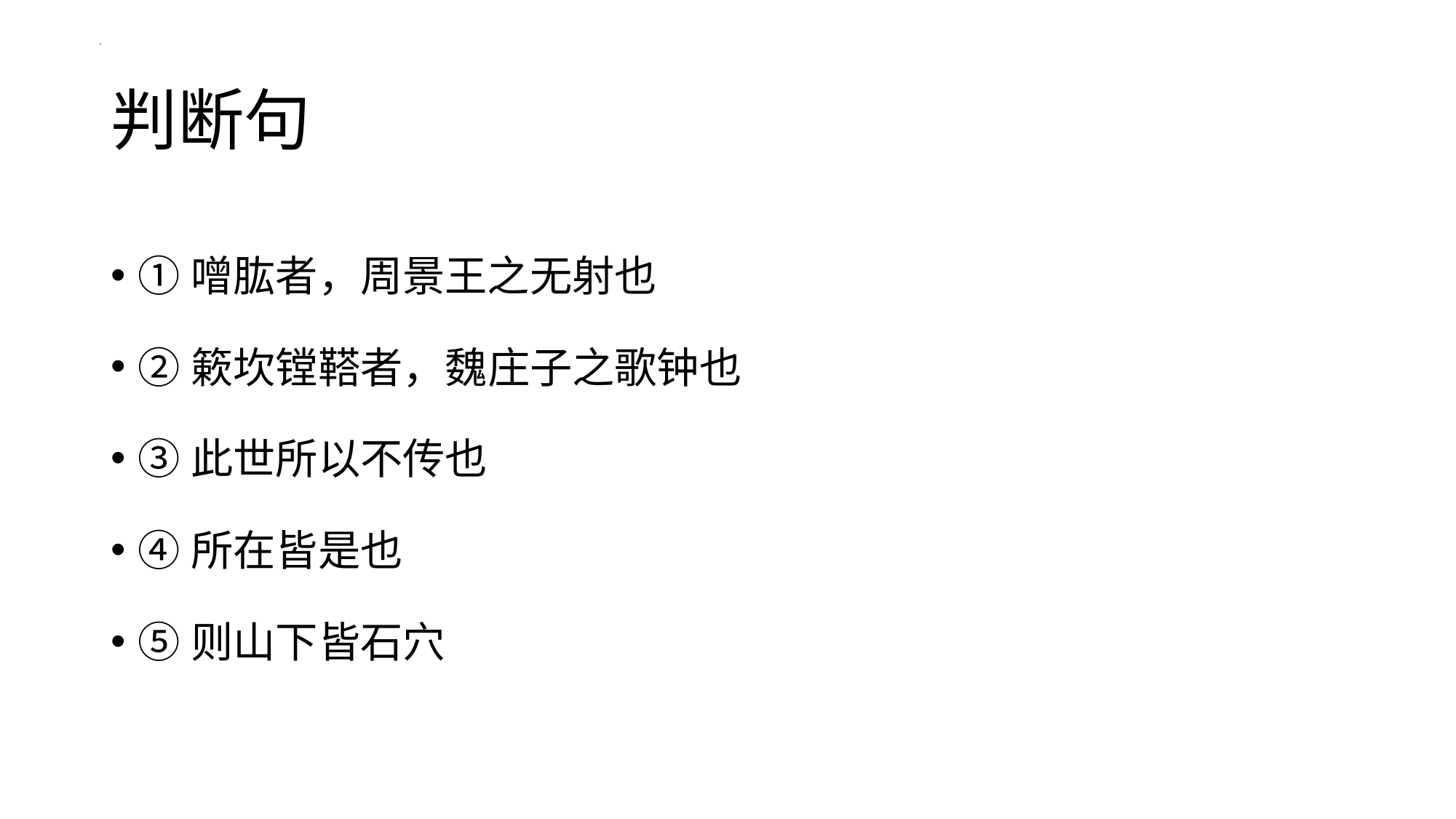

# 判断句
①噌肱者，周景王之无射也
②簌坎镗鞳者，魏庄子之歌钟也
③此世所以不传也
④所在皆是也
⑤则山下皆石穴